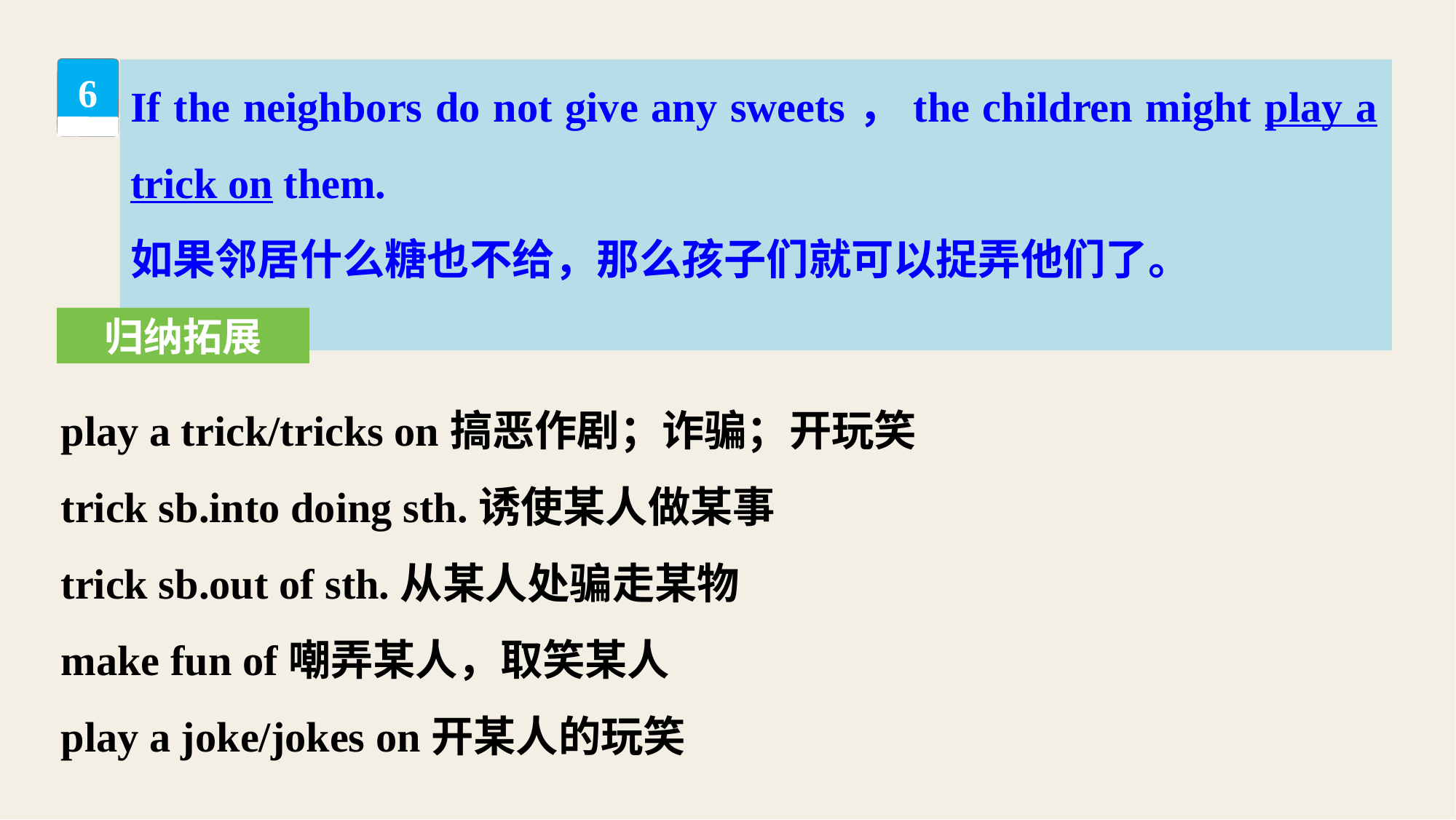

If the neighbors do not give any sweets，the children might play a trick on them.
如果邻居什么糖也不给，那么孩子们就可以捉弄他们了。

6

归纳拓展
play a trick/tricks on搞恶作剧；诈骗；开玩笑
trick sb.into doing sth.诱使某人做某事
trick sb.out of sth.从某人处骗走某物
make fun of嘲弄某人，取笑某人
play a joke/jokes on开某人的玩笑